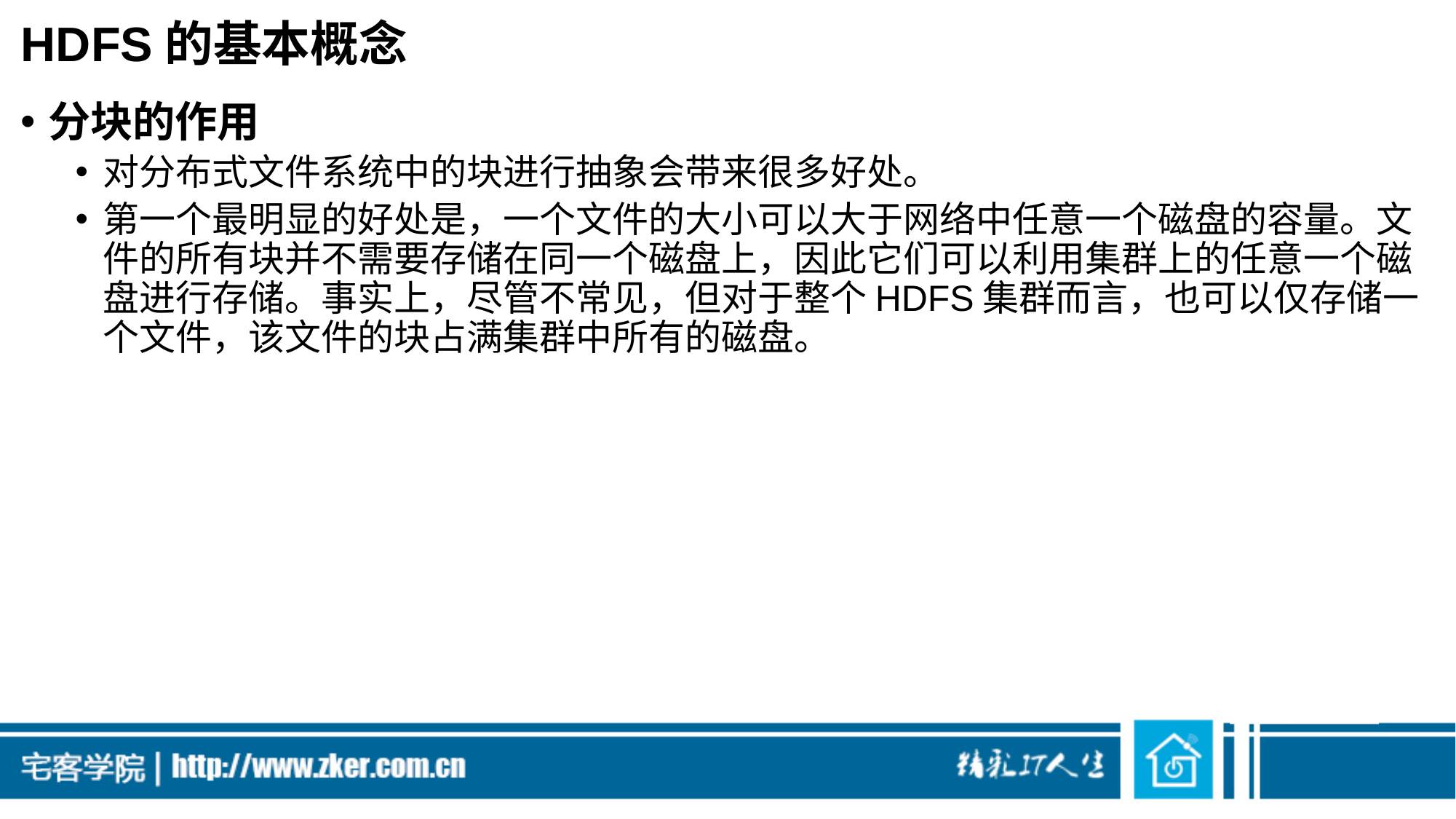

# HDFS的基本概念
分块的作用
对分布式文件系统中的块进行抽象会带来很多好处。
第一个最明显的好处是，一个文件的大小可以大于网络中任意一个磁盘的容量。文件的所有块并不需要存储在同一个磁盘上，因此它们可以利用集群上的任意一个磁盘进行存储。事实上，尽管不常见，但对于整个HDFS集群而言，也可以仅存储一个文件，该文件的块占满集群中所有的磁盘。